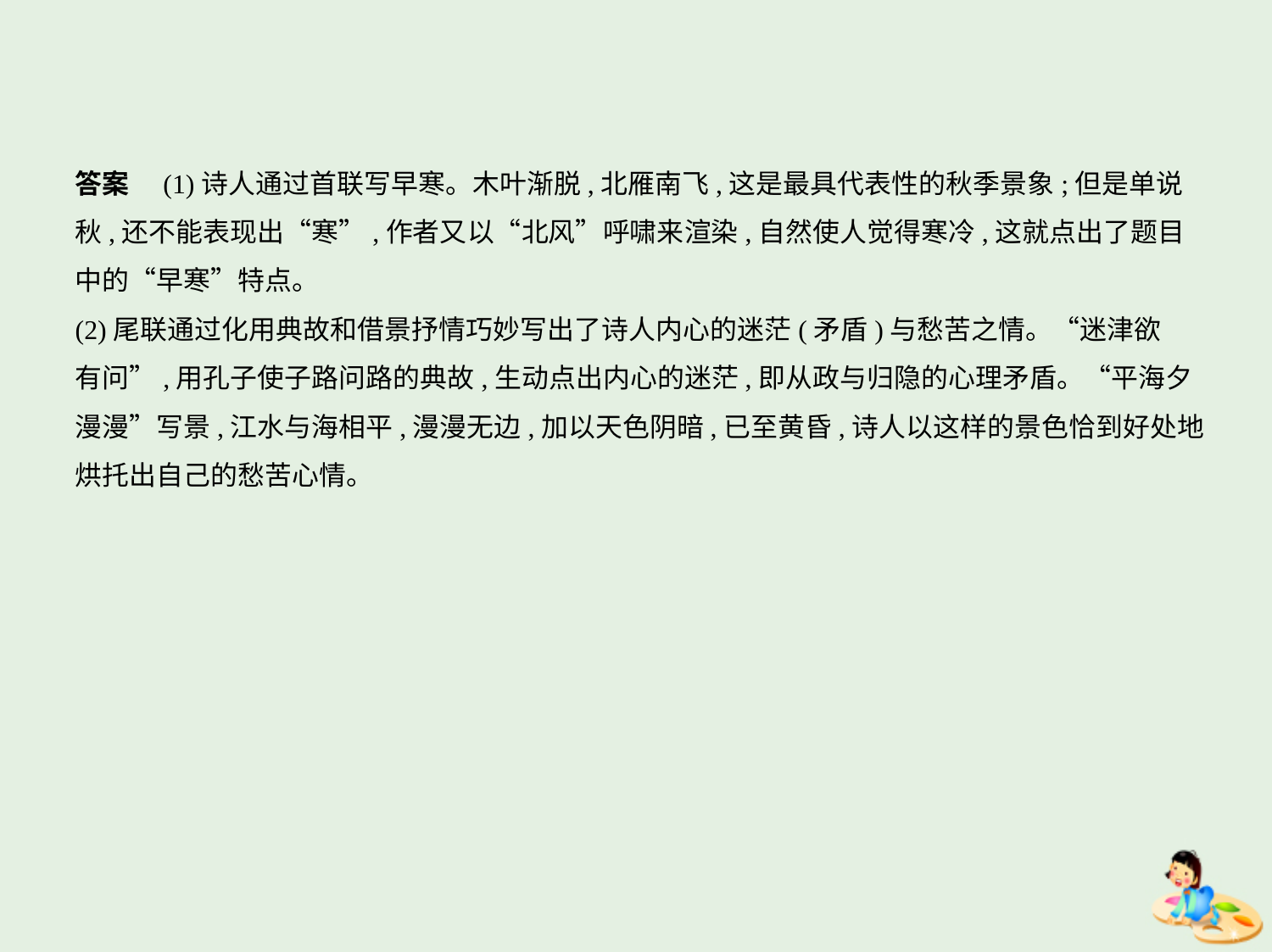

答案　(1)诗人通过首联写早寒。木叶渐脱,北雁南飞,这是最具代表性的秋季景象;但是单说
秋,还不能表现出“寒”,作者又以“北风”呼啸来渲染,自然使人觉得寒冷,这就点出了题目
中的“早寒”特点。
(2)尾联通过化用典故和借景抒情巧妙写出了诗人内心的迷茫(矛盾)与愁苦之情。“迷津欲
有问”,用孔子使子路问路的典故,生动点出内心的迷茫,即从政与归隐的心理矛盾。“平海夕
漫漫”写景,江水与海相平,漫漫无边,加以天色阴暗,已至黄昏,诗人以这样的景色恰到好处地
烘托出自己的愁苦心情。